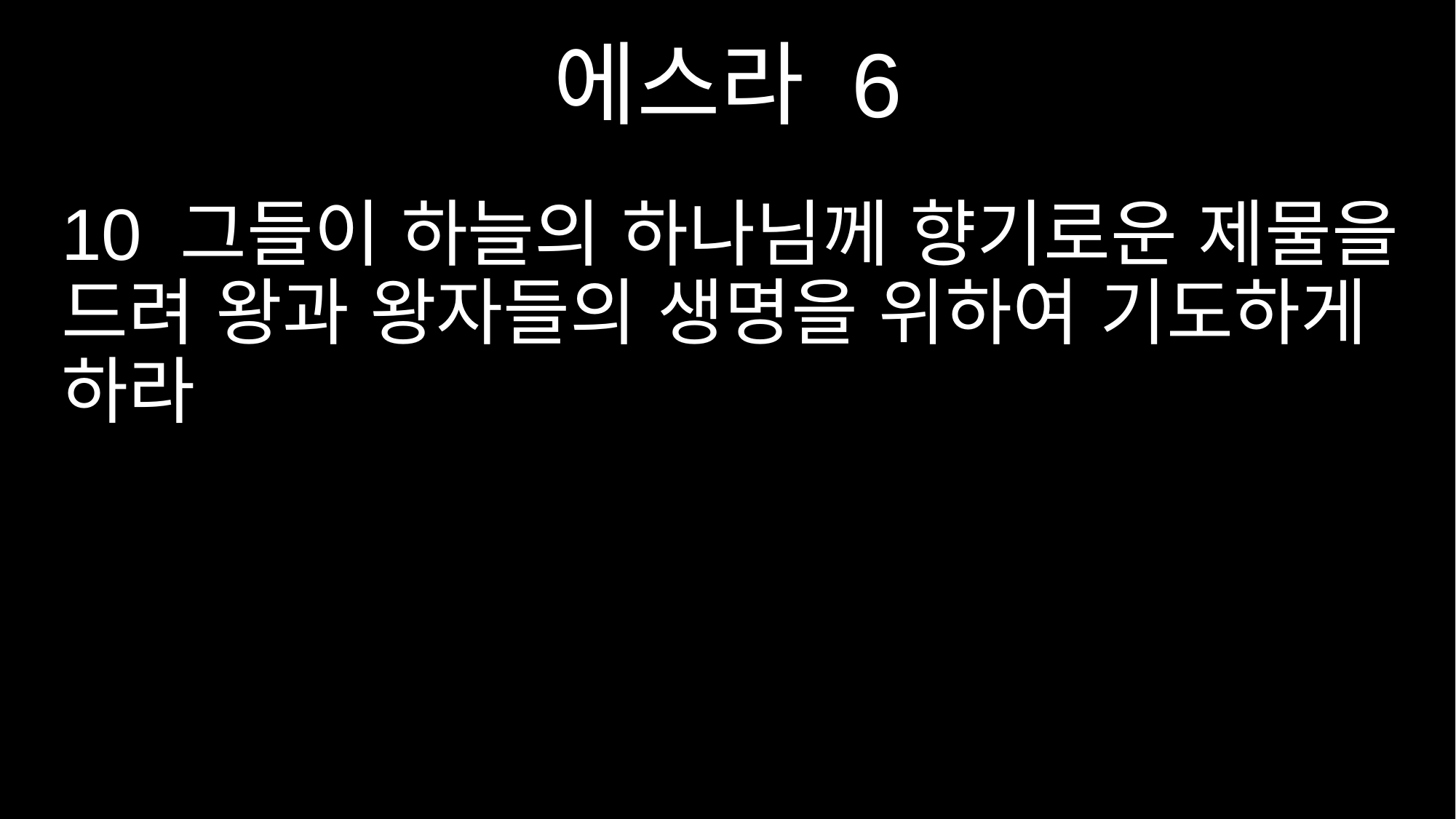

에스라 6
10 그들이 하늘의 하나님께 향기로운 제물을 드려 왕과 왕자들의 생명을 위하여 기도하게 하라